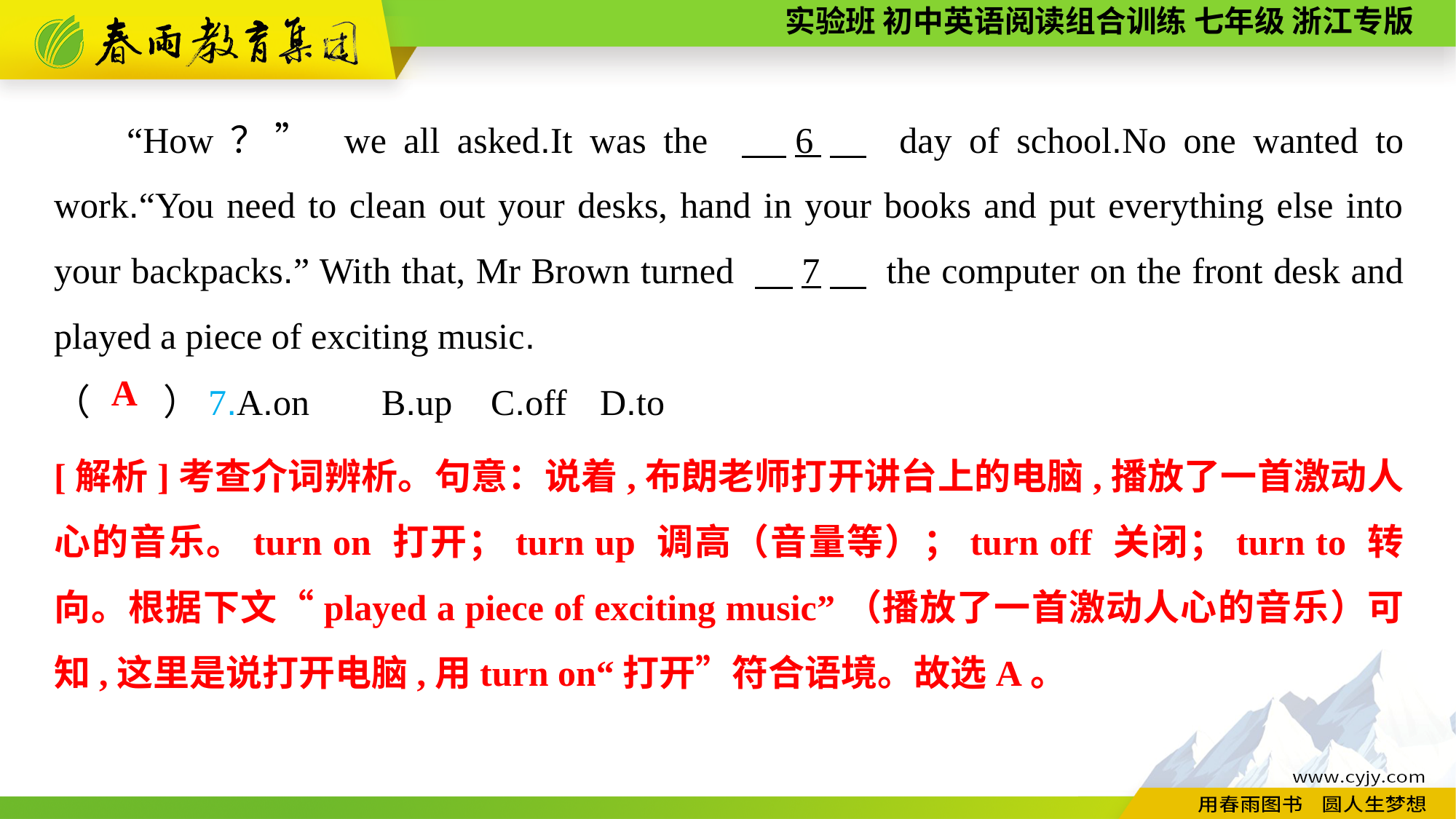

“How？” we all asked.It was the 　6　 day of school.No one wanted to work.“You need to clean out your desks, hand in your books and put everything else into your backpacks.” With that, Mr Brown turned 　7　 the computer on the front desk and played a piece of exciting music.
（　　）7.A.on	B.up	C.off	D.to
A
[解析]考查介词辨析。句意：说着,布朗老师打开讲台上的电脑,播放了一首激动人心的音乐。turn on 打开；turn up 调高（音量等）；turn off 关闭；turn to 转向。根据下文“played a piece of exciting music”（播放了一首激动人心的音乐）可知,这里是说打开电脑,用turn on“打开”符合语境。故选A。